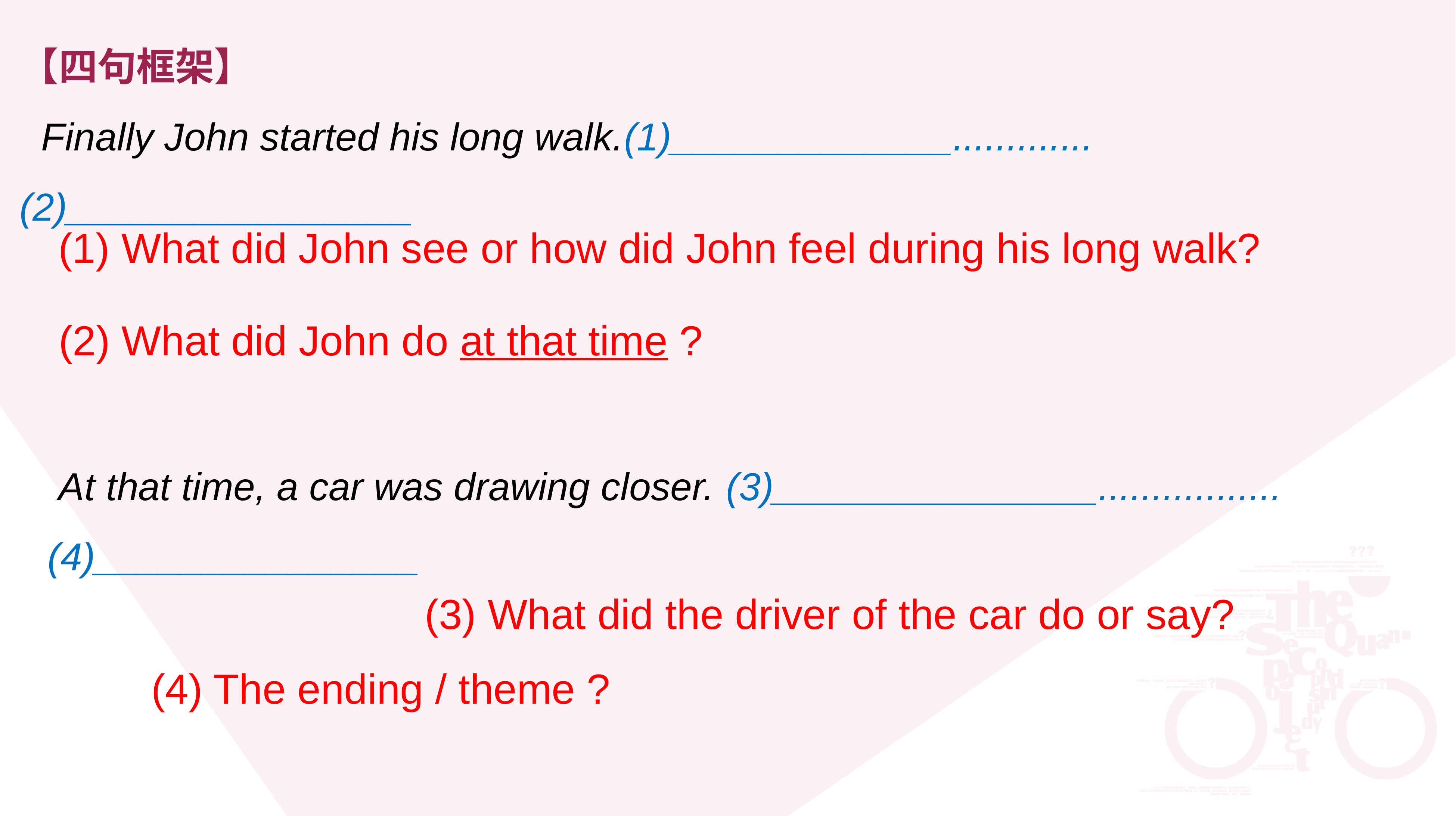

【四句框架】
  Finally John started his long walk.(1)_____________.............
(2)________________

 At that time, a car was drawing closer. (3)_______________.................
(4)_______________
(1) What did John see or how did John feel during his long walk?

(2) What did John do at that time ?
(3) What did the driver of the car do or say?
(4) The ending / theme ?